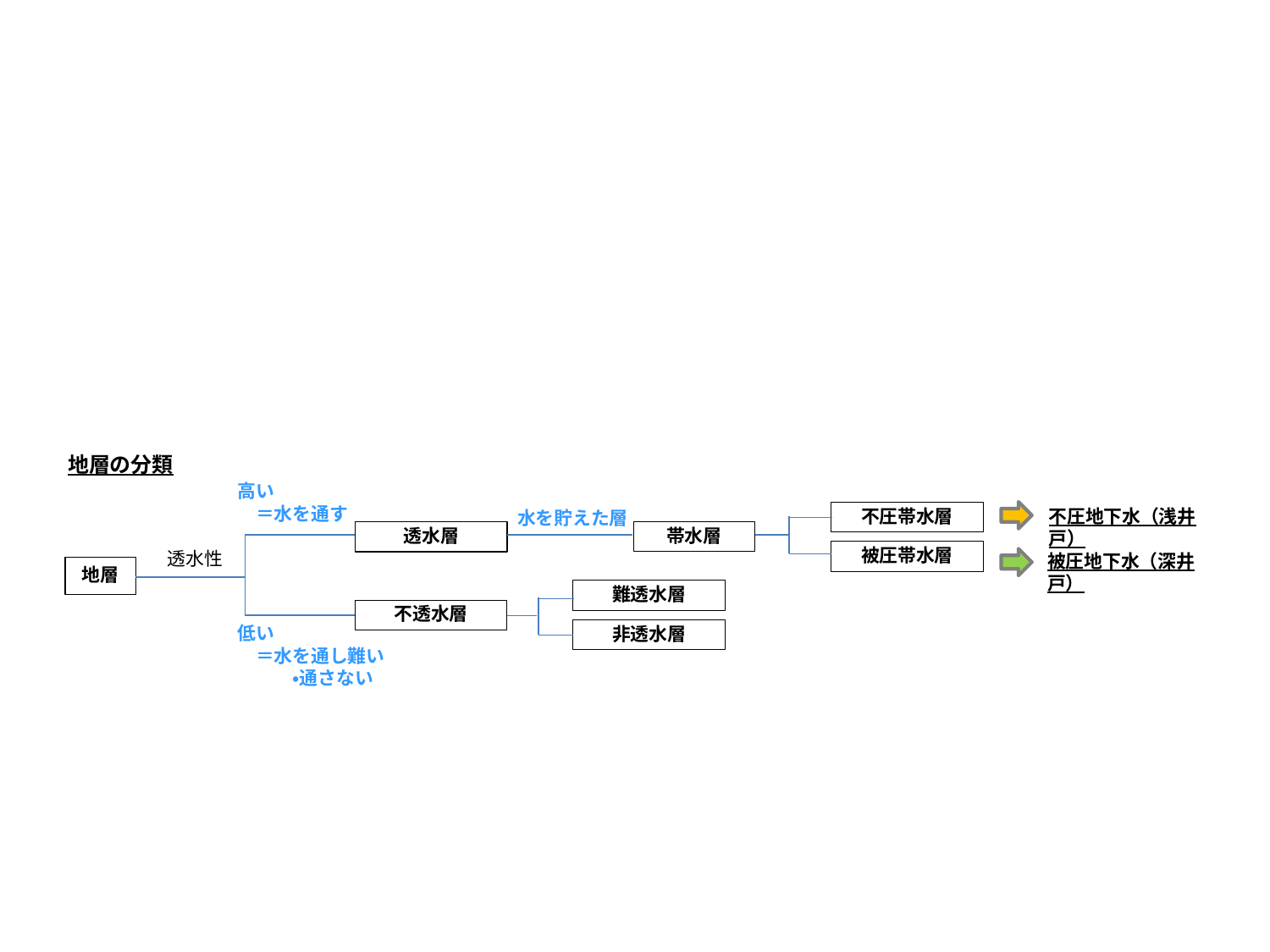

地層の分類
高い
　＝水を通す

不圧帯水層
透水層
帯水層
被圧帯水層
地層
難透水層
不透水層
非透水層
不圧地下水（浅井戸）
水を貯えた層

透水性
被圧地下水（深井戸）

低い
　＝水を通し難い
　　　・通さない